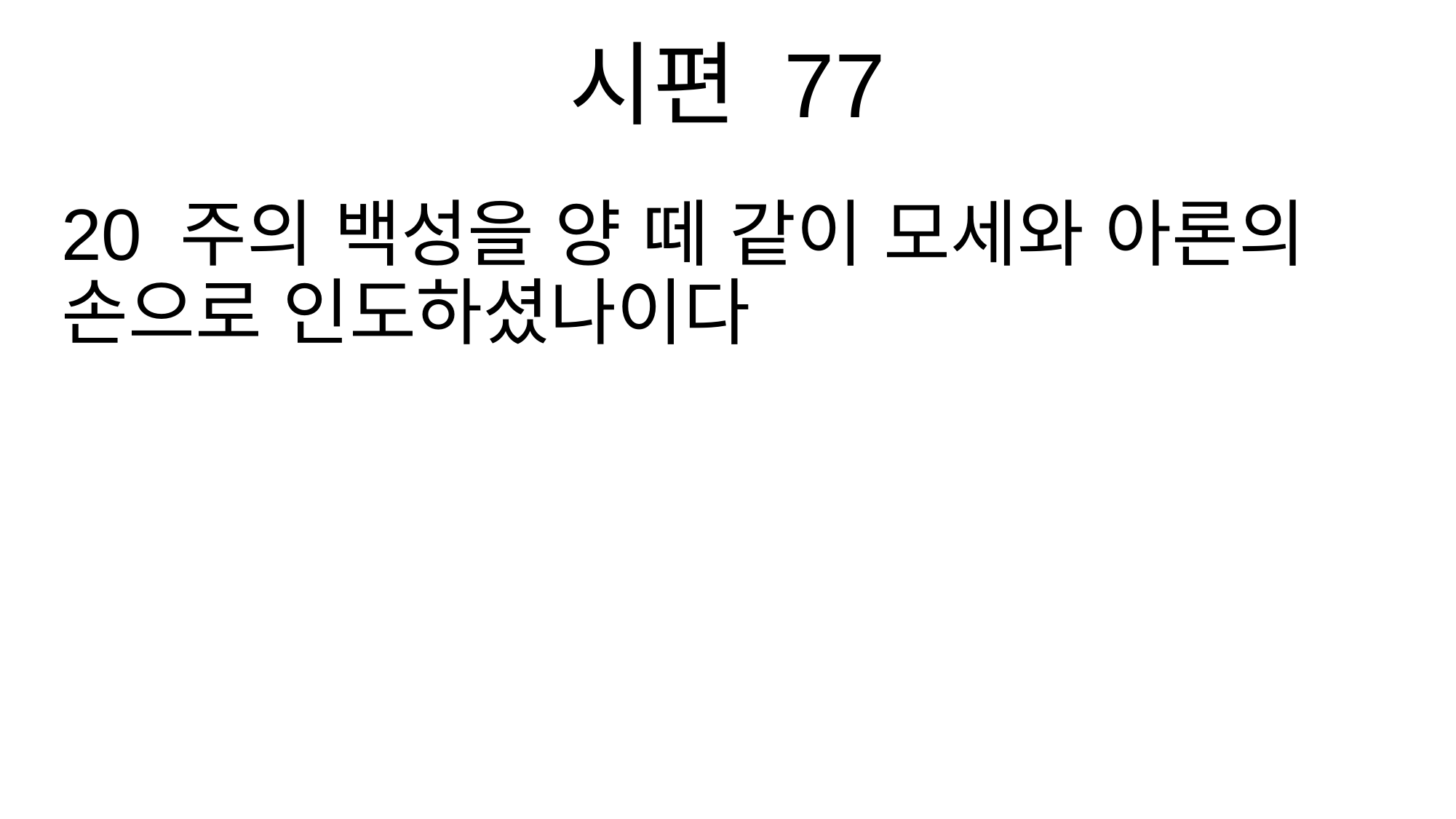

시편 77
20 주의 백성을 양 떼 같이 모세와 아론의 손으로 인도하셨나이다